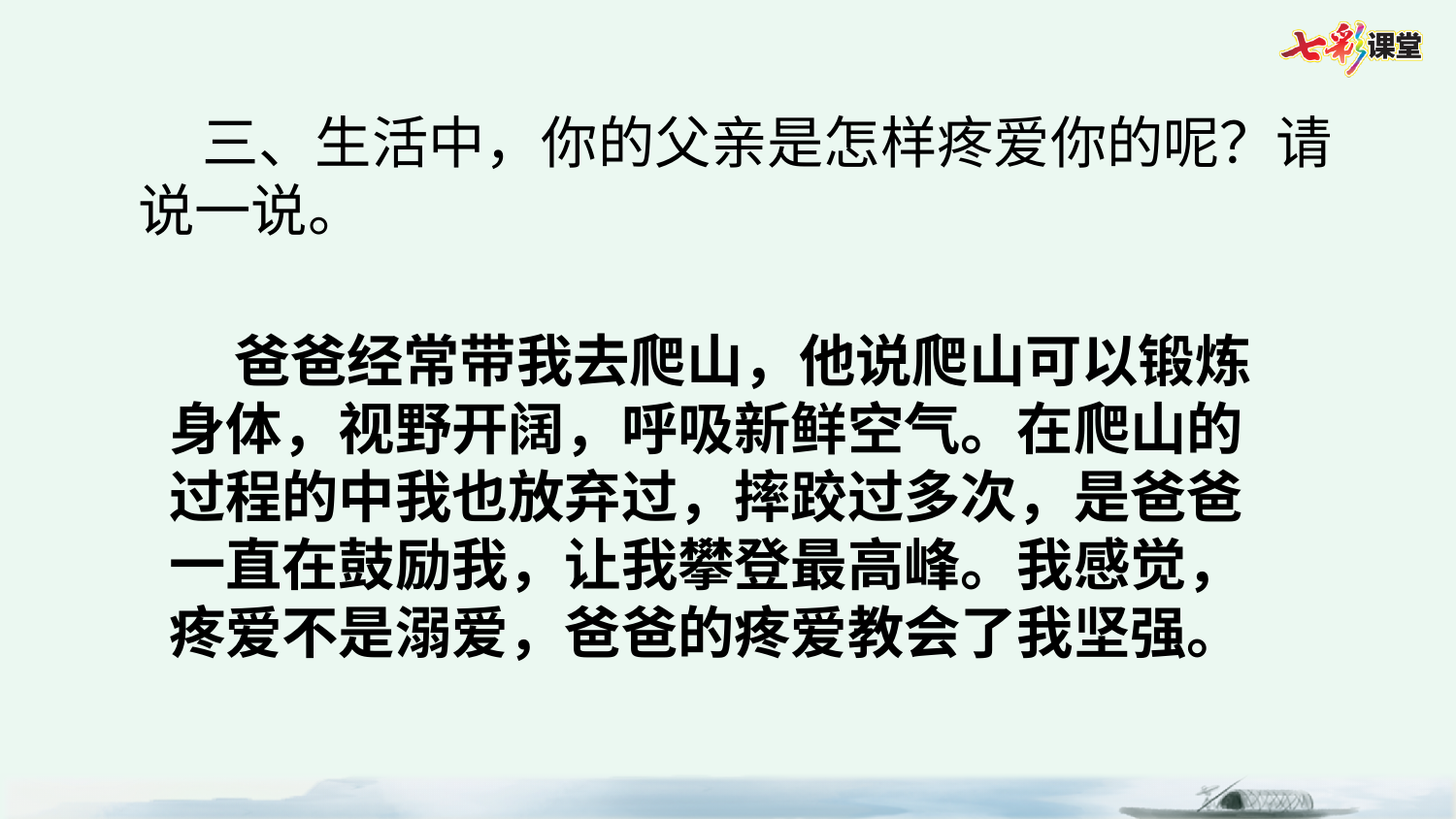

三、生活中，你的父亲是怎样疼爱你的呢？请说一说。
    爸爸经常带我去爬山，他说爬山可以锻炼身体，视野开阔，呼吸新鲜空气。在爬山的过程的中我也放弃过，摔跤过多次，是爸爸一直在鼓励我，让我攀登最高峰。我感觉，疼爱不是溺爱，爸爸的疼爱教会了我坚强。